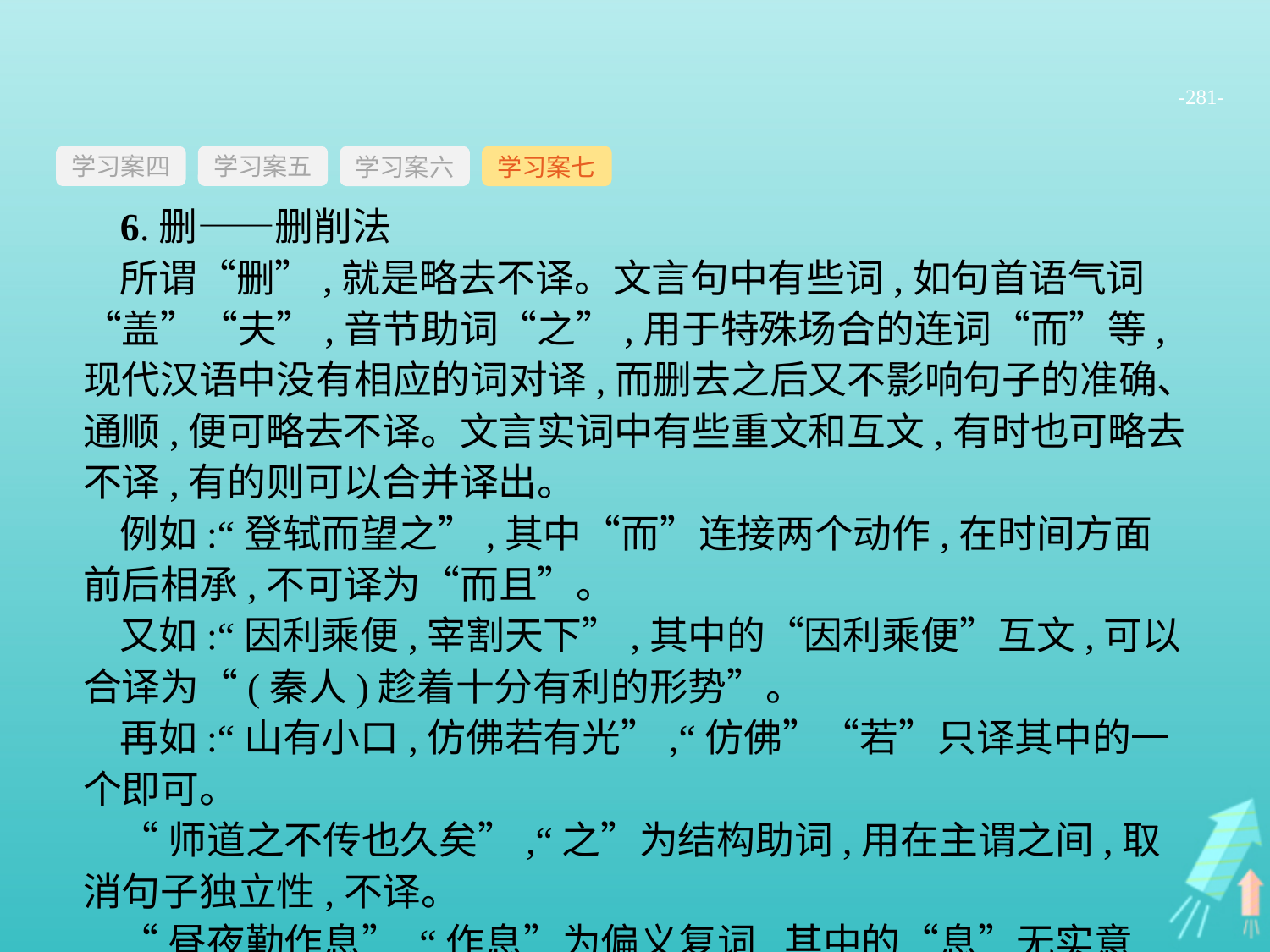

-281-
学习案四
学习案六
学习案七
学习案五
6.删——删削法
所谓“删”,就是略去不译。文言句中有些词,如句首语气词“盖”“夫”,音节助词“之”,用于特殊场合的连词“而”等,现代汉语中没有相应的词对译,而删去之后又不影响句子的准确、通顺,便可略去不译。文言实词中有些重文和互文,有时也可略去不译,有的则可以合并译出。
例如:“登轼而望之”,其中“而”连接两个动作,在时间方面前后相承,不可译为“而且”。
又如:“因利乘便,宰割天下”,其中的“因利乘便”互文,可以合译为“(秦人)趁着十分有利的形势”。
再如:“山有小口,仿佛若有光”,“仿佛”“若”只译其中的一个即可。
“师道之不传也久矣”,“之”为结构助词,用在主谓之间,取消句子独立性,不译。
“昼夜勤作息”,“作息”为偏义复词,其中的“息”无实意,不译。